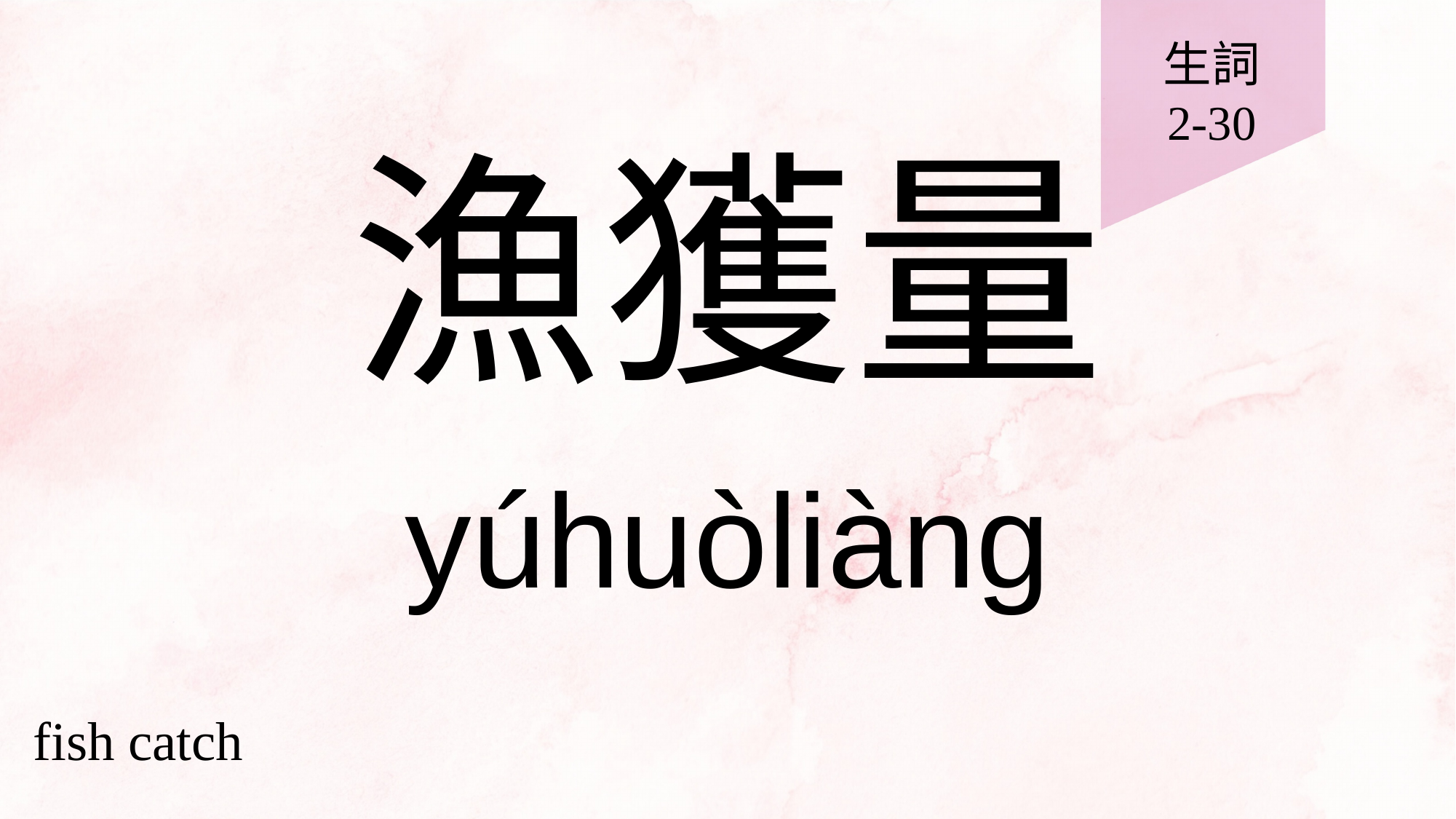

生詞
2-30
# 漁獲量
yúhuòliàng
fish catch